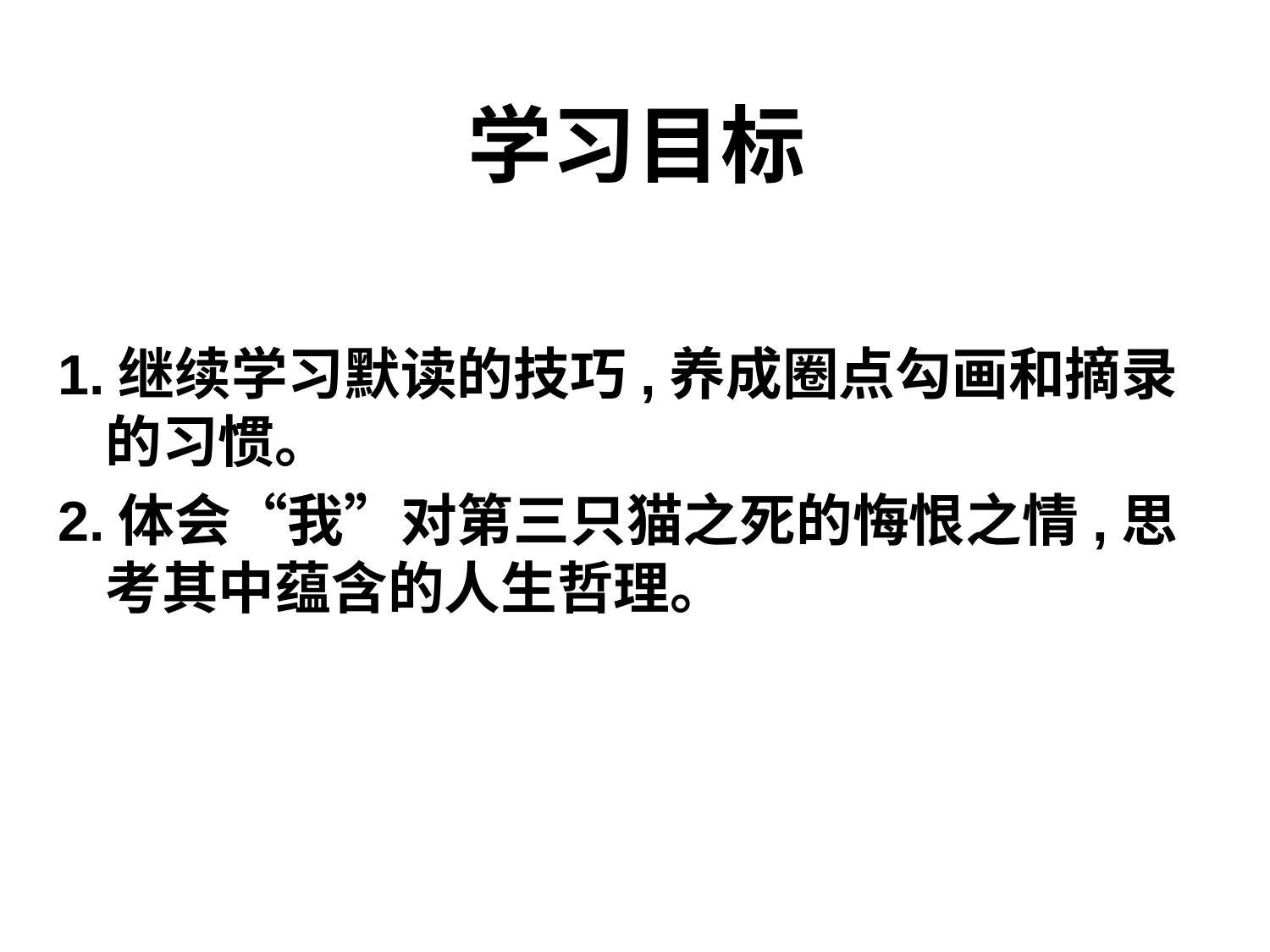

学习目标
1.继续学习默读的技巧,养成圈点勾画和摘录的习惯。
2.体会“我”对第三只猫之死的悔恨之情,思考其中蕴含的人生哲理。